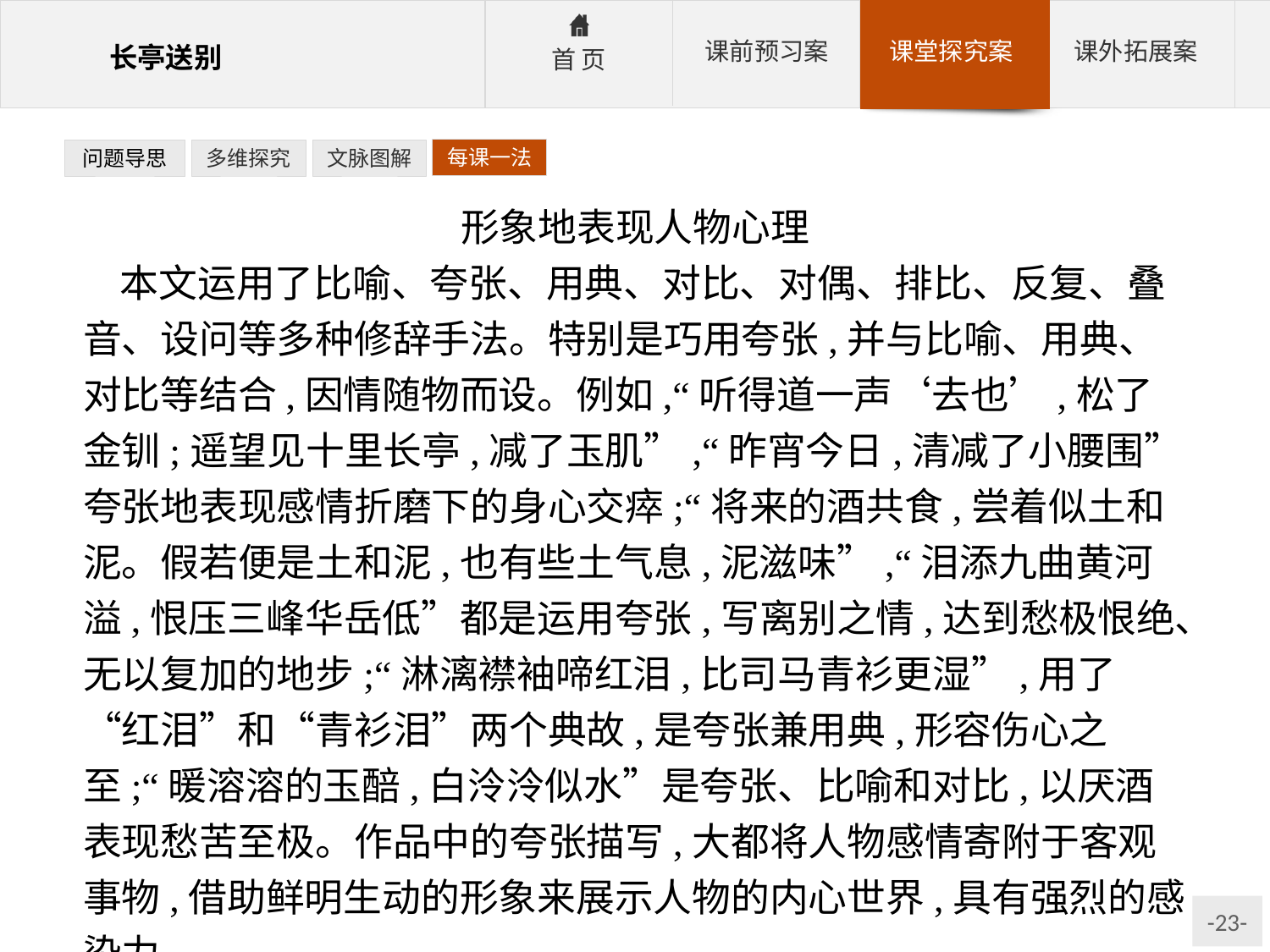

每课一法
问题导思
多维探究
文脉图解
形象地表现人物心理
本文运用了比喻、夸张、用典、对比、对偶、排比、反复、叠音、设问等多种修辞手法。特别是巧用夸张,并与比喻、用典、对比等结合,因情随物而设。例如,“听得道一声‘去也’,松了金钏;遥望见十里长亭,减了玉肌”,“昨宵今日,清减了小腰围”夸张地表现感情折磨下的身心交瘁;“将来的酒共食,尝着似土和泥。假若便是土和泥,也有些土气息,泥滋味”,“泪添九曲黄河溢,恨压三峰华岳低”都是运用夸张,写离别之情,达到愁极恨绝、无以复加的地步;“淋漓襟袖啼红泪,比司马青衫更湿”,用了“红泪”和“青衫泪”两个典故,是夸张兼用典,形容伤心之至;“暖溶溶的玉醅,白泠泠似水”是夸张、比喻和对比,以厌酒表现愁苦至极。作品中的夸张描写,大都将人物感情寄附于客观事物,借助鲜明生动的形象来展示人物的内心世界,具有强烈的感染力。